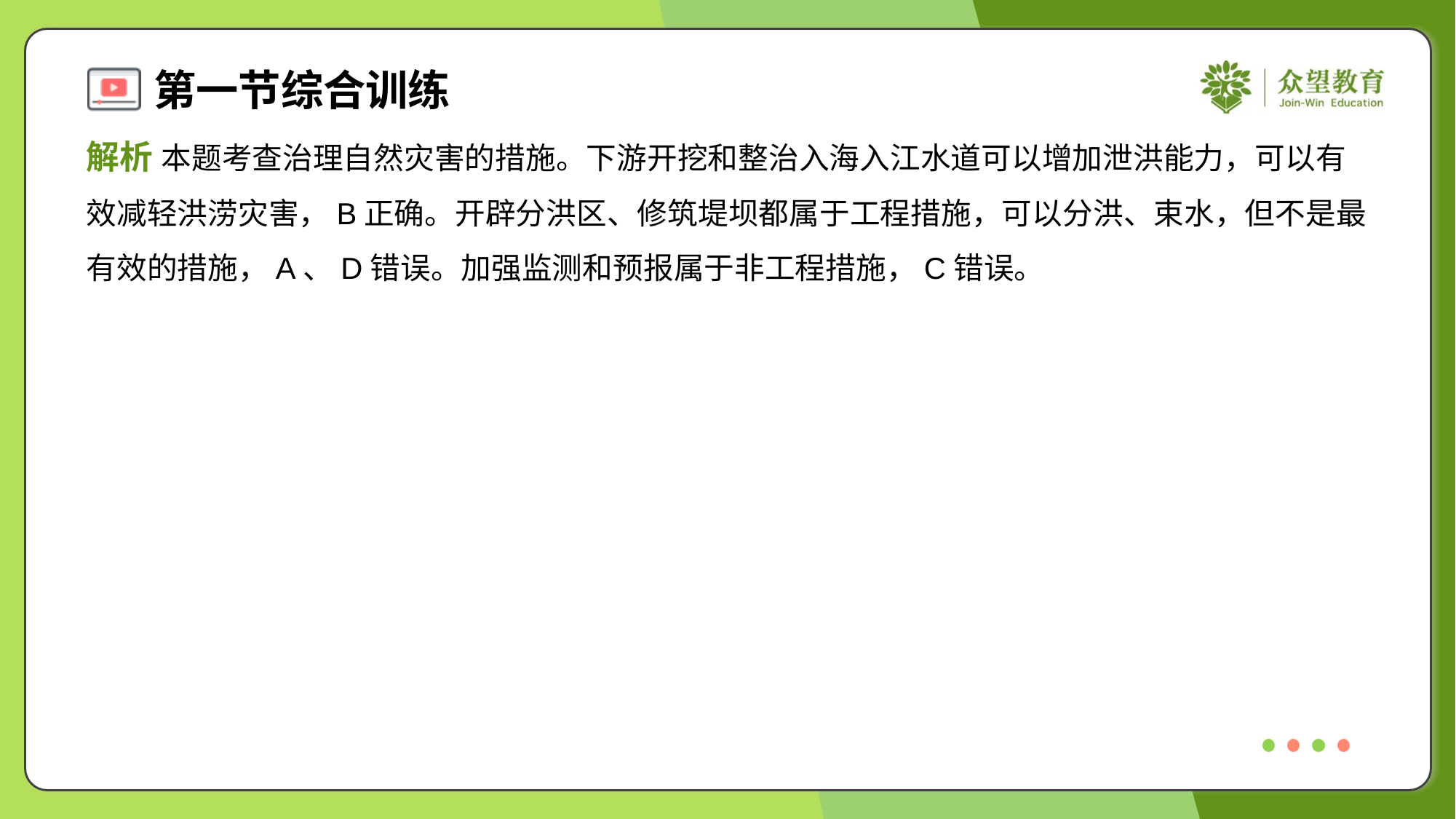

解析 本题考查治理自然灾害的措施。下游开挖和整治入海入江水道可以增加泄洪能力，可以有
效减轻洪涝灾害，B正确。开辟分洪区、修筑堤坝都属于工程措施，可以分洪、束水，但不是最
有效的措施，A、D错误。加强监测和预报属于非工程措施，C错误。